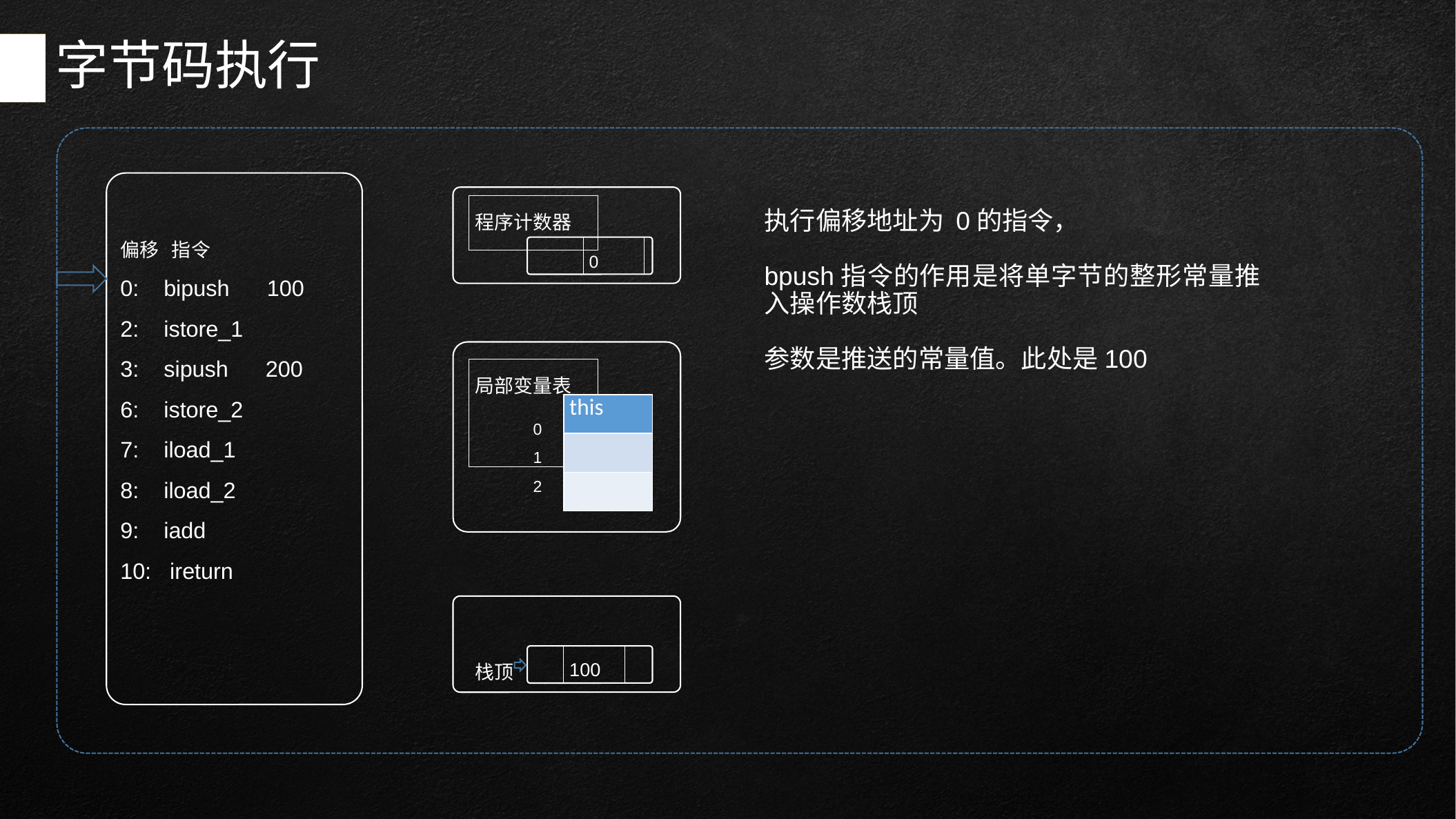

# 字节码执行

程序计数器

0
执行偏移地址为 0的指令，
bpush指令的作用是将单字节的整形常量推入操作数栈顶
参数是推送的常量值。此处是100
偏移   指令
0:    bipush      100
2:    istore_1
3:    sipush      200
6:    istore_2
7:    iload_1
8:    iload_2
9:    iadd
10:   ireturn

局部变量表
| this |
| --- |
|  |
|  |
0
1
2

100
栈顶